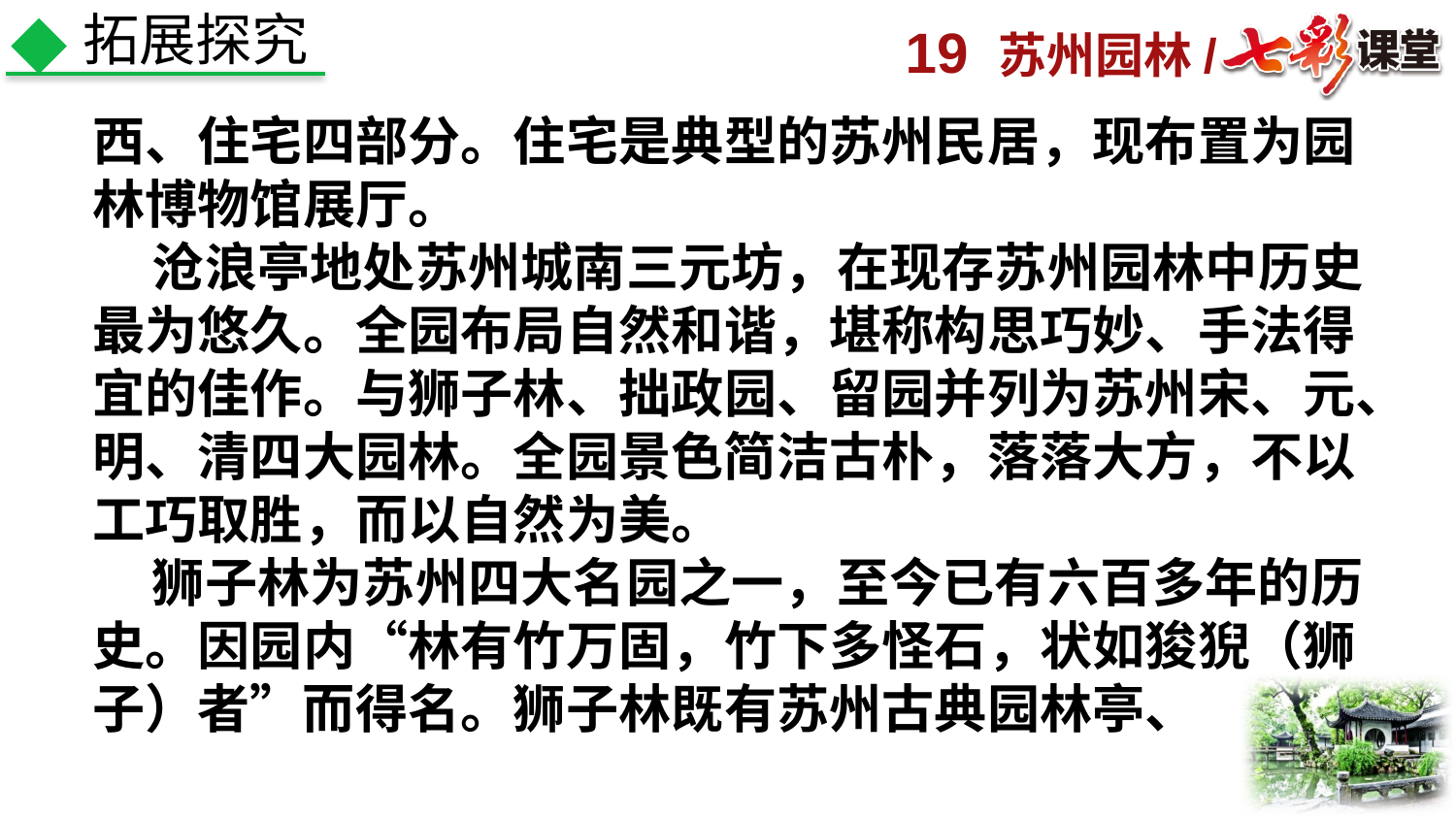

拓展探究

西、住宅四部分。住宅是典型的苏州民居，现布置为园林博物馆展厅。
    沧浪亭地处苏州城南三元坊，在现存苏州园林中历史最为悠久。全园布局自然和谐，堪称构思巧妙、手法得宜的佳作。与狮子林、拙政园、留园并列为苏州宋、元、明、清四大园林。全园景色简洁古朴，落落大方，不以工巧取胜，而以自然为美。
    狮子林为苏州四大名园之一，至今已有六百多年的历史。因园内“林有竹万固，竹下多怪石，状如狻猊（狮子）者”而得名。狮子林既有苏州古典园林亭、